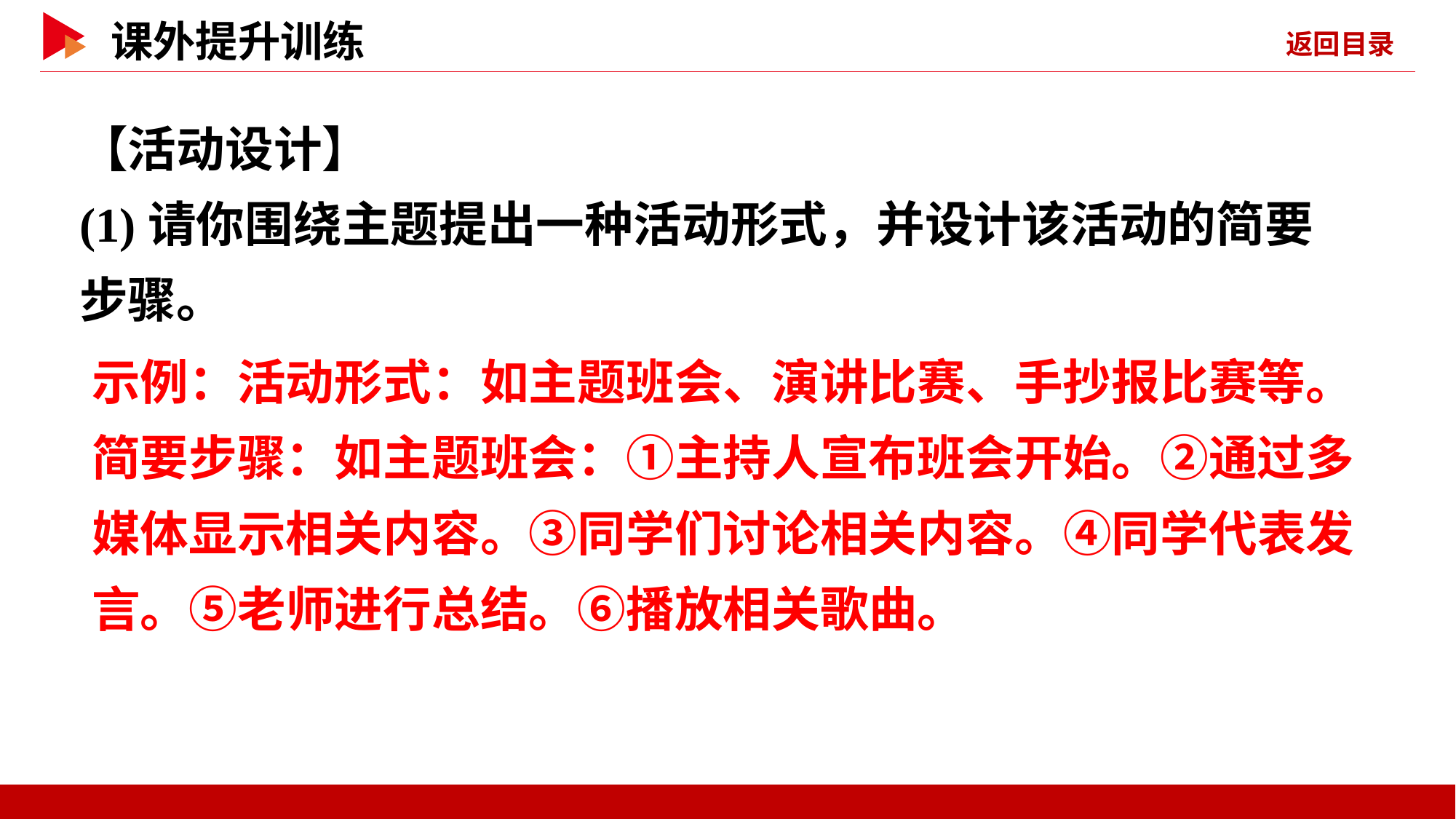

【活动设计】
(1)请你围绕主题提出一种活动形式，并设计该活动的简要步骤。
示例：活动形式：如主题班会、演讲比赛、手抄报比赛等。
简要步骤：如主题班会：①主持人宣布班会开始。②通过多媒体显示相关内容。③同学们讨论相关内容。④同学代表发言。⑤老师进行总结。⑥播放相关歌曲。